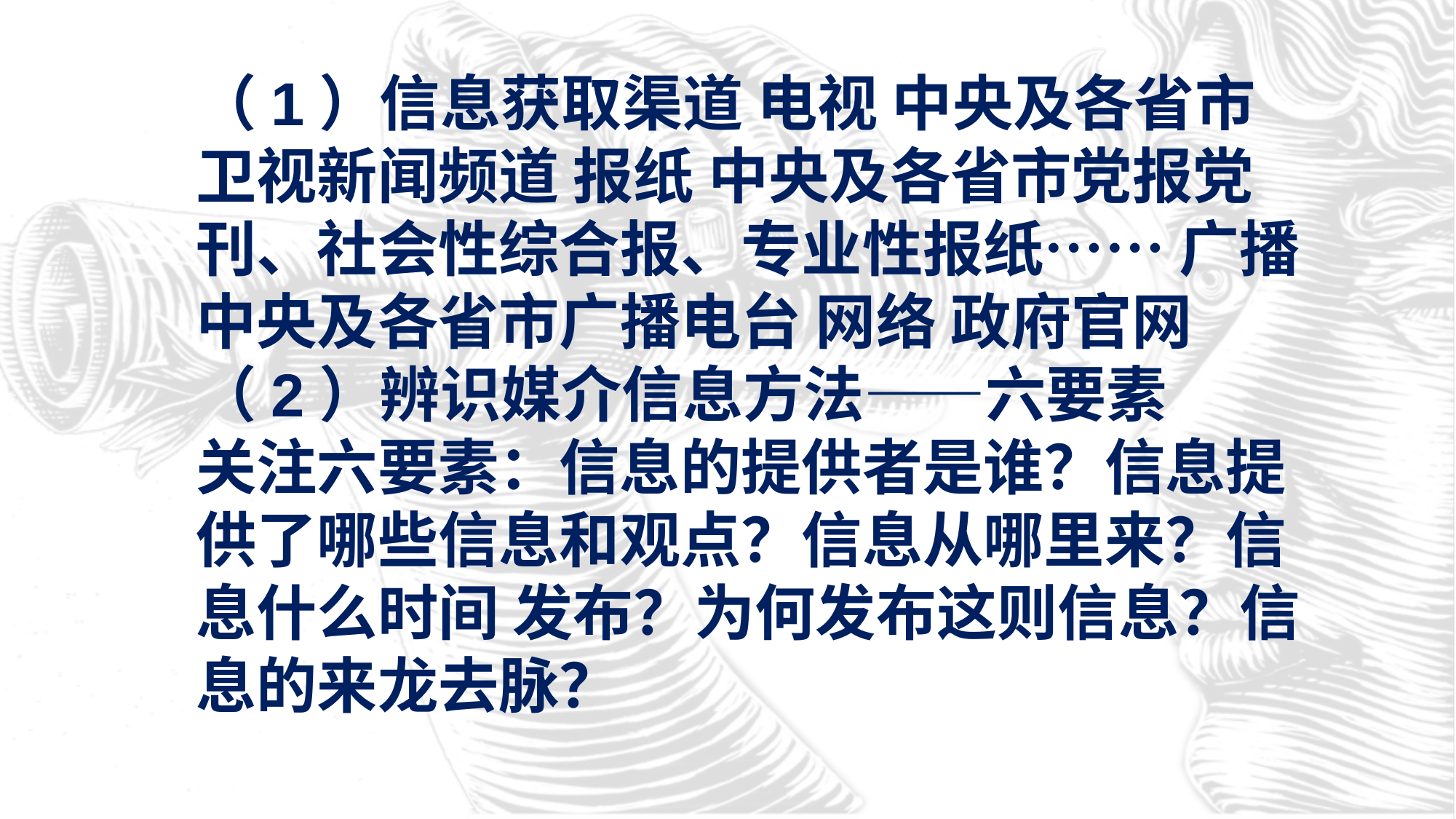

（1）信息获取渠道 电视 中央及各省市卫视新闻频道 报纸 中央及各省市党报党刊、社会性综合报、专业性报纸…… 广播 中央及各省市广播电台 网络 政府官网
（2）辨识媒介信息方法——六要素　　 关注六要素：信息的提供者是谁？信息提供了哪些信息和观点？信息从哪里来？信息什么时间 发布？为何发布这则信息？信息的来龙去脉？